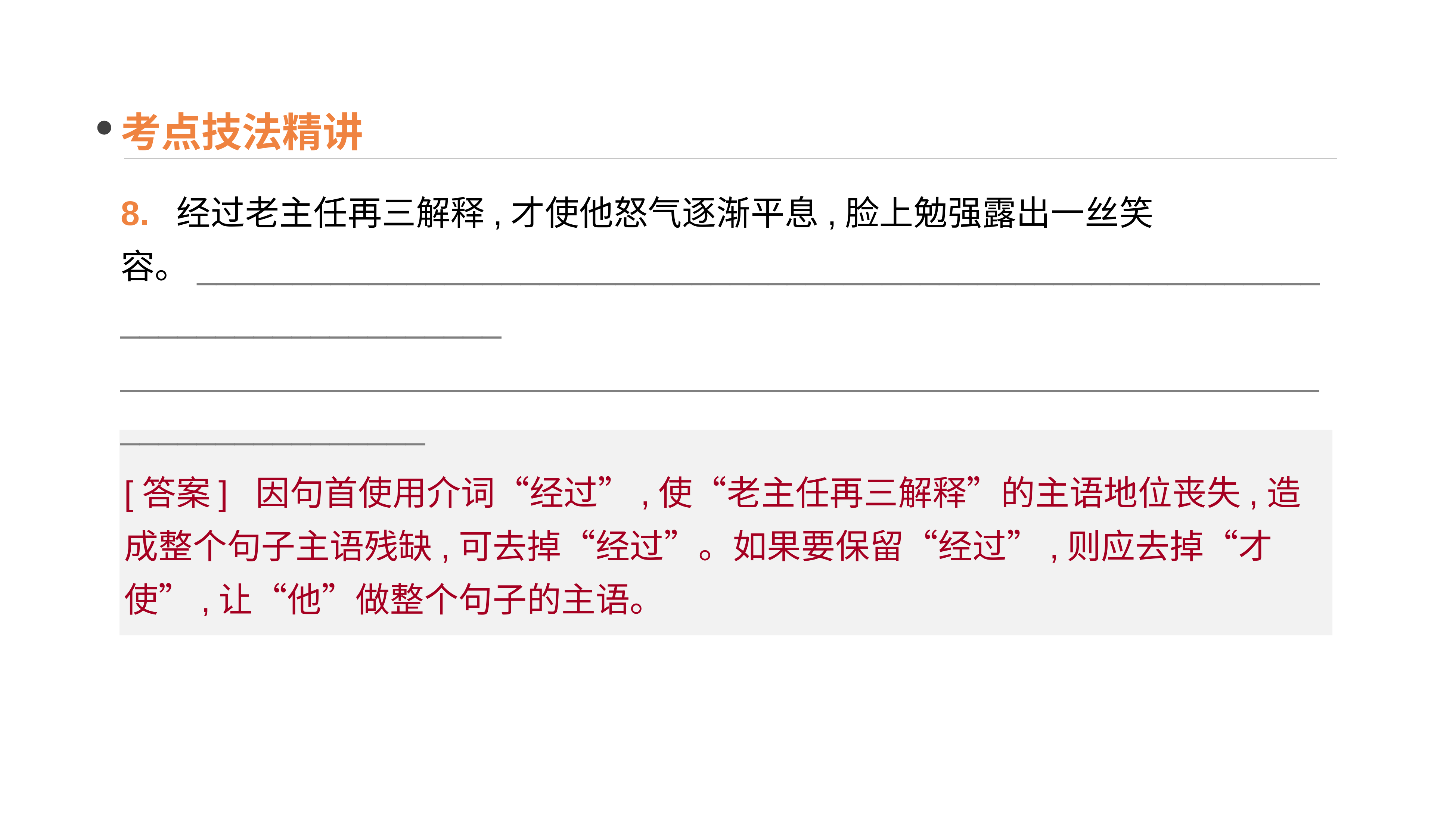

考点技法精讲

8.  经过老主任再三解释,才使他怒气逐渐平息,脸上勉强露出一丝笑容。_______________________________________________________________________________
_______________________________________________________________________________

[答案]  因句首使用介词“经过”,使“老主任再三解释”的主语地位丧失,造成整个句子主语残缺,可去掉“经过”。如果要保留“经过”,则应去掉“才使”,让“他”做整个句子的主语。